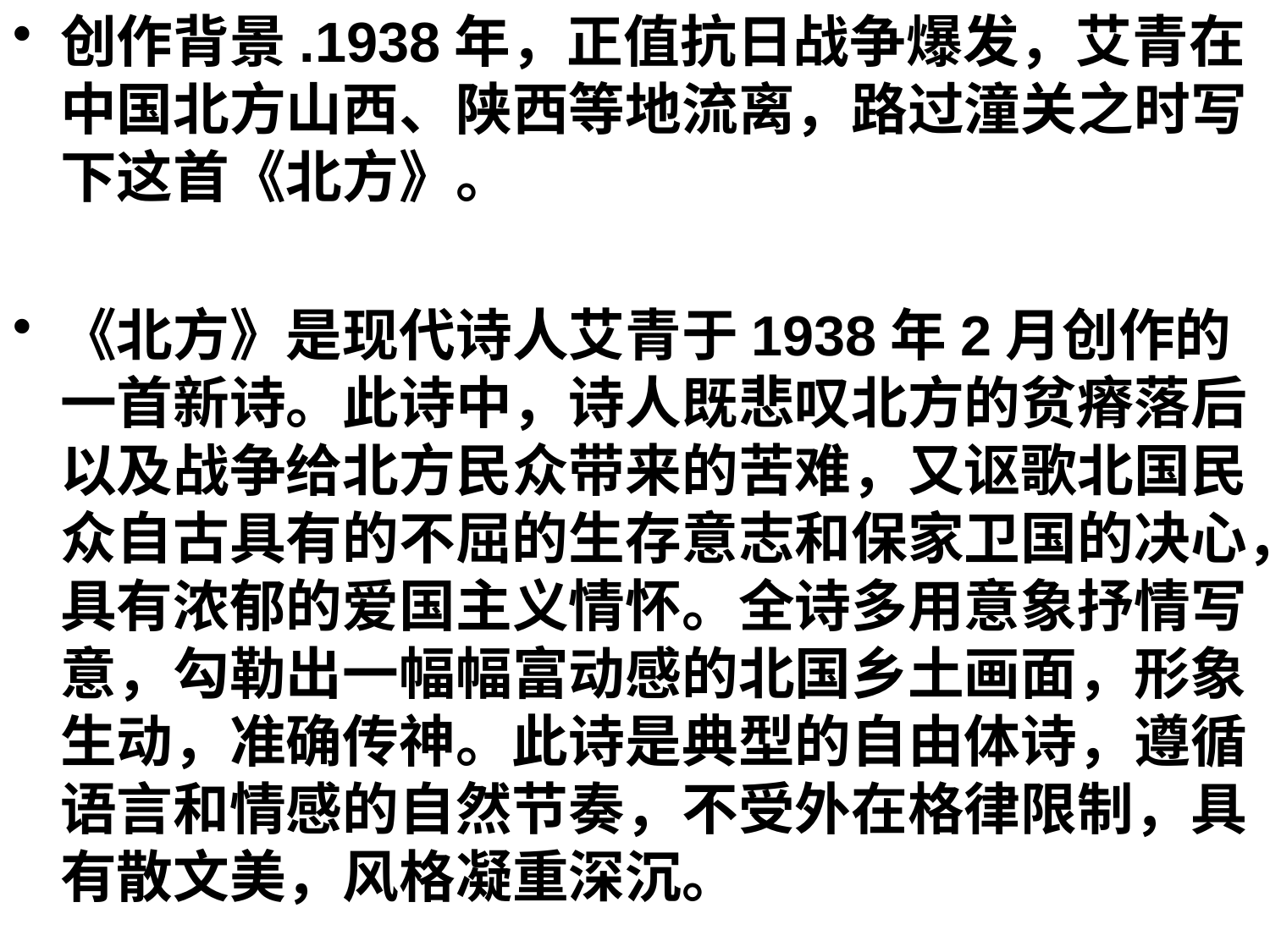

创作背景.1938年，正值抗日战争爆发，艾青在中国北方山西、陕西等地流离，路过潼关之时写下这首《北方》。

《北方》是现代诗人艾青于1938年2月创作的一首新诗。此诗中，诗人既悲叹北方的贫瘠落后以及战争给北方民众带来的苦难，又讴歌北国民众自古具有的不屈的生存意志和保家卫国的决心，具有浓郁的爱国主义情怀。全诗多用意象抒情写意，勾勒出一幅幅富动感的北国乡土画面，形象生动，准确传神。此诗是典型的自由体诗，遵循语言和情感的自然节奏，不受外在格律限制，具有散文美，风格凝重深沉。